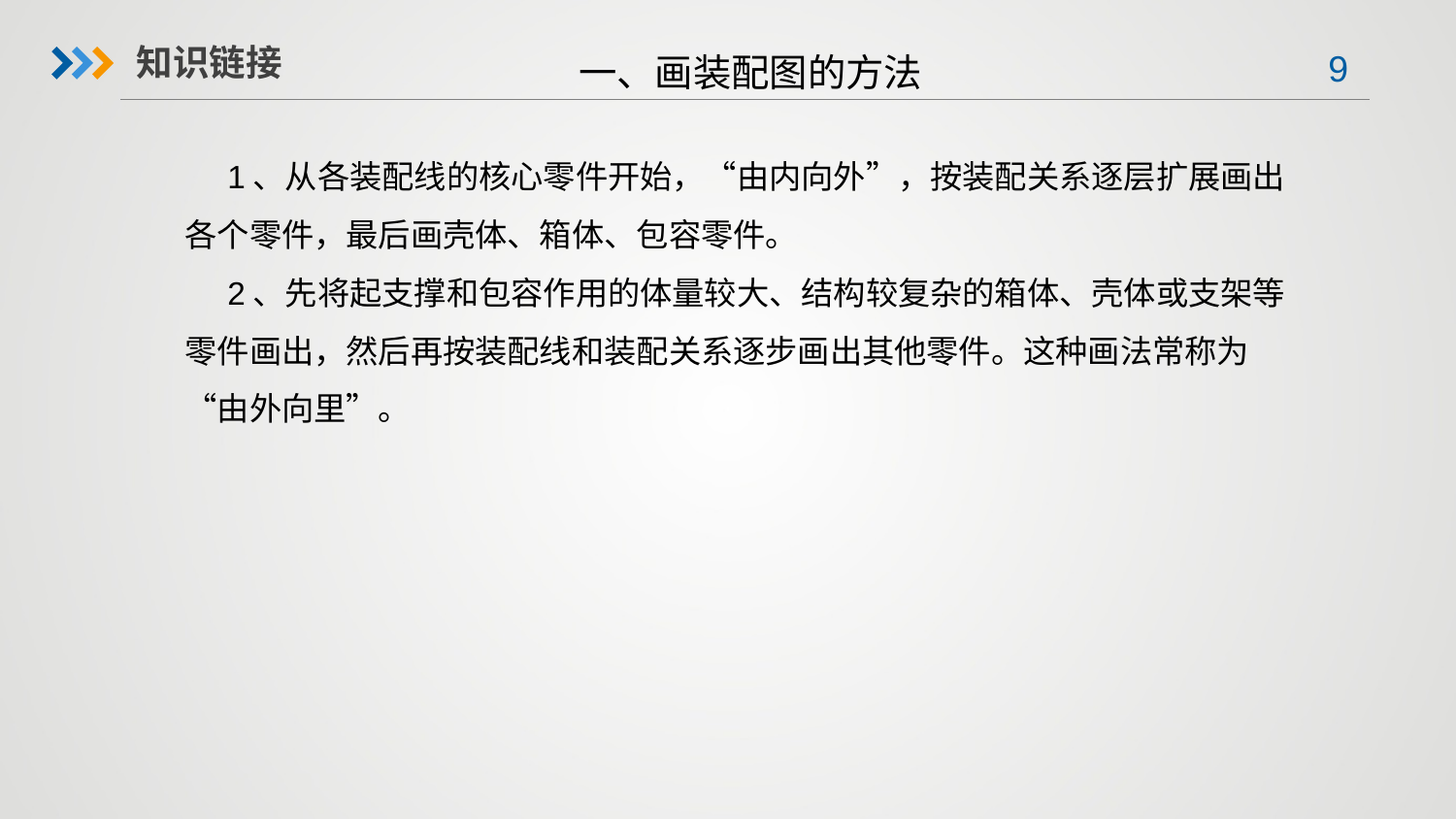

一、画装配图的方法
知识链接
1、从各装配线的核心零件开始，“由内向外”，按装配关系逐层扩展画出各个零件，最后画壳体、箱体、包容零件。
2、先将起支撑和包容作用的体量较大、结构较复杂的箱体、壳体或支架等零件画出，然后再按装配线和装配关系逐步画出其他零件。这种画法常称为“由外向里”。